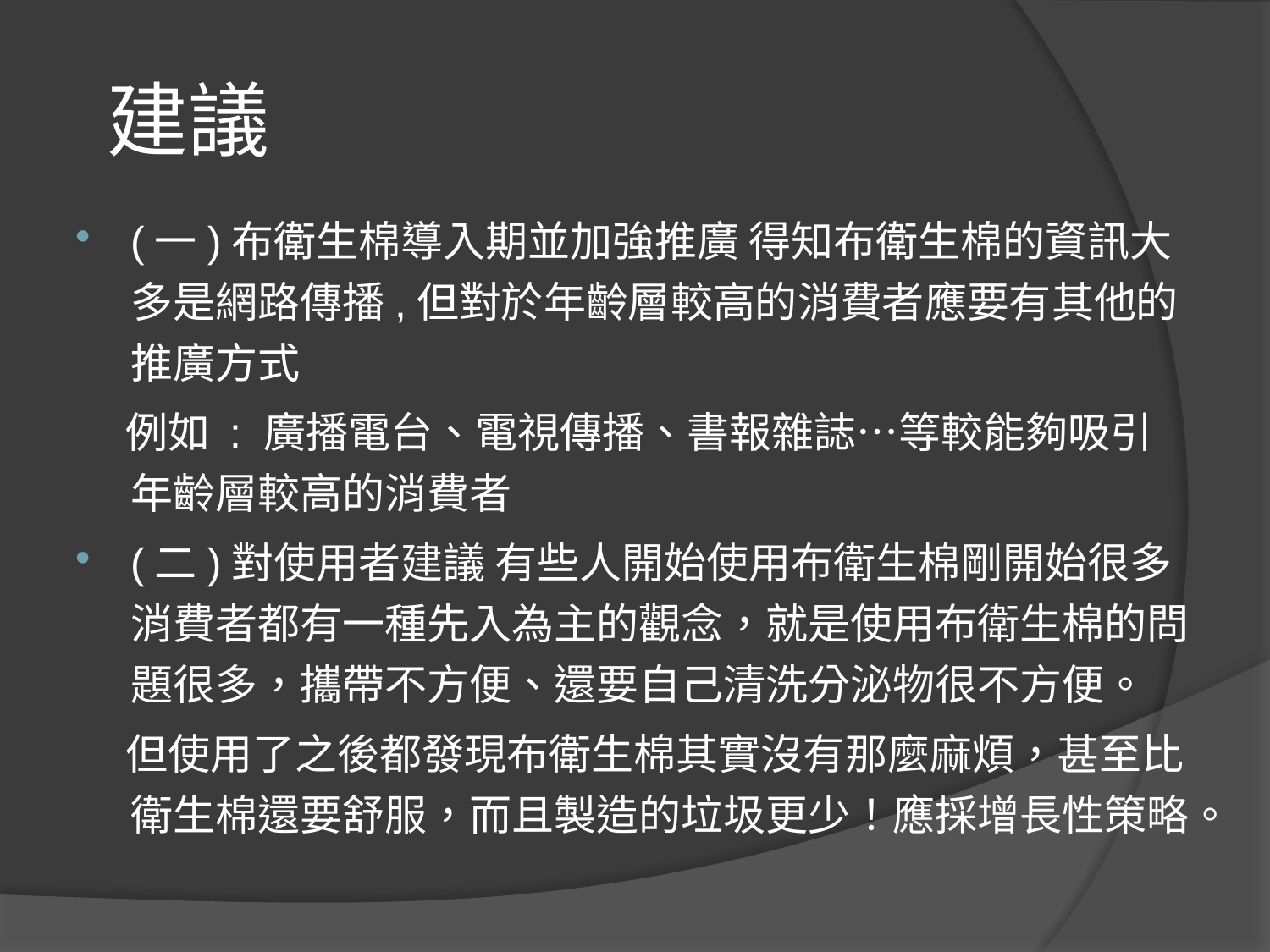

# 建議
(一)布衛生棉導入期並加強推廣 得知布衛生棉的資訊大多是網路傳播,但對於年齡層較高的消費者應要有其他的推廣方式
    例如 : 廣播電台、電視傳播、書報雜誌…等較能夠吸引 年齡層較高的消費者
(二)對使用者建議 有些人開始使用布衛生棉剛開始很多消費者都有一種先入為主的觀念，就是使用布衛生棉的問題很多，攜帶不方便、還要自己清洗分泌物很不方便。
    但使用了之後都發現布衛生棉其實沒有那麼麻煩，甚至比衛生棉還要舒服，而且製造的垃圾更少！應採增長性策略。